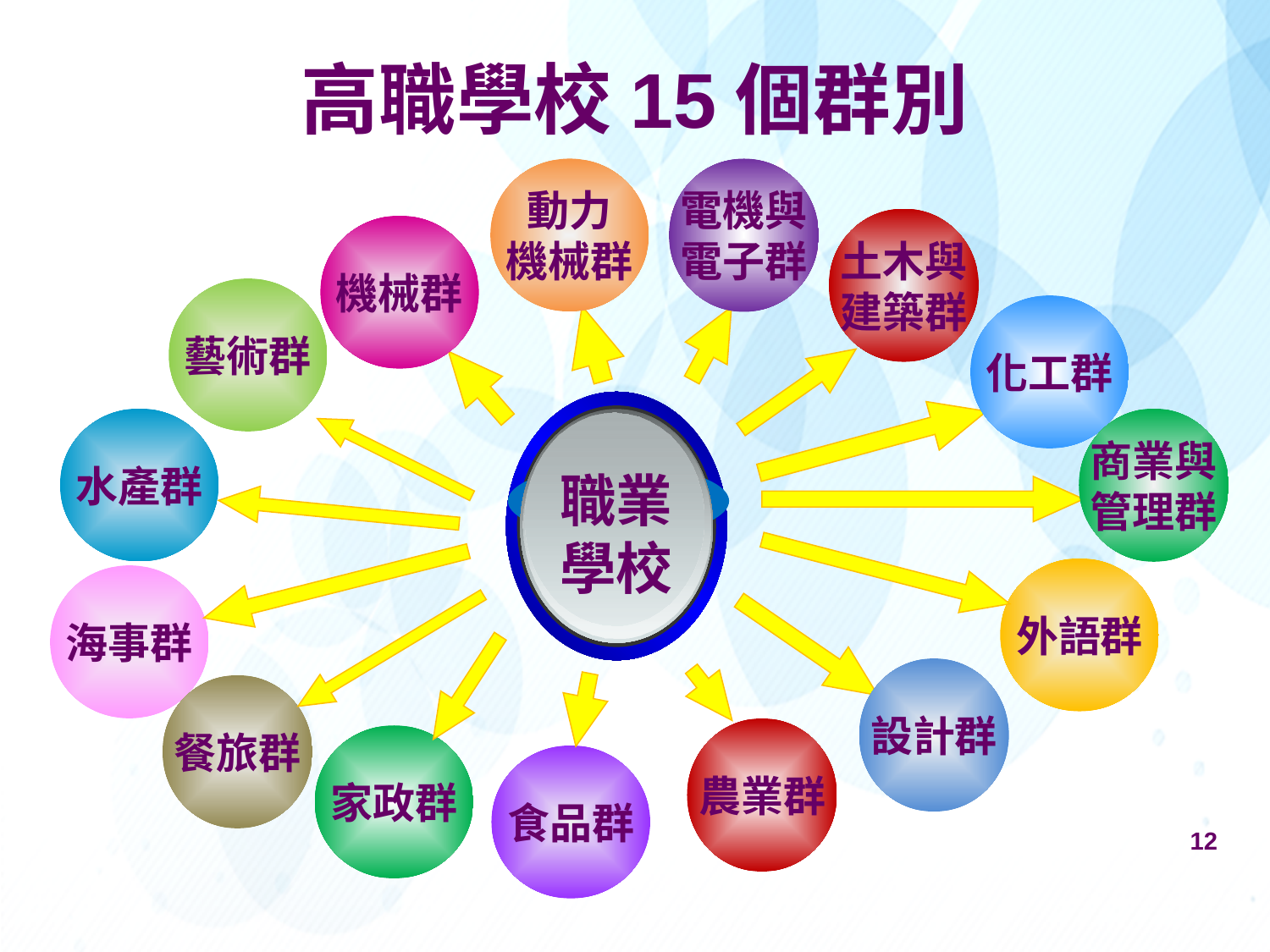

# 高職學校15個群別
動力
機械群
電機與
電子群
土木與
建築群
機械群
藝術群
化工群

職業
學校

水產群
商業與
管理群
外語群
海事群
設計群
餐旅群
農業群
家政群
食品群
12